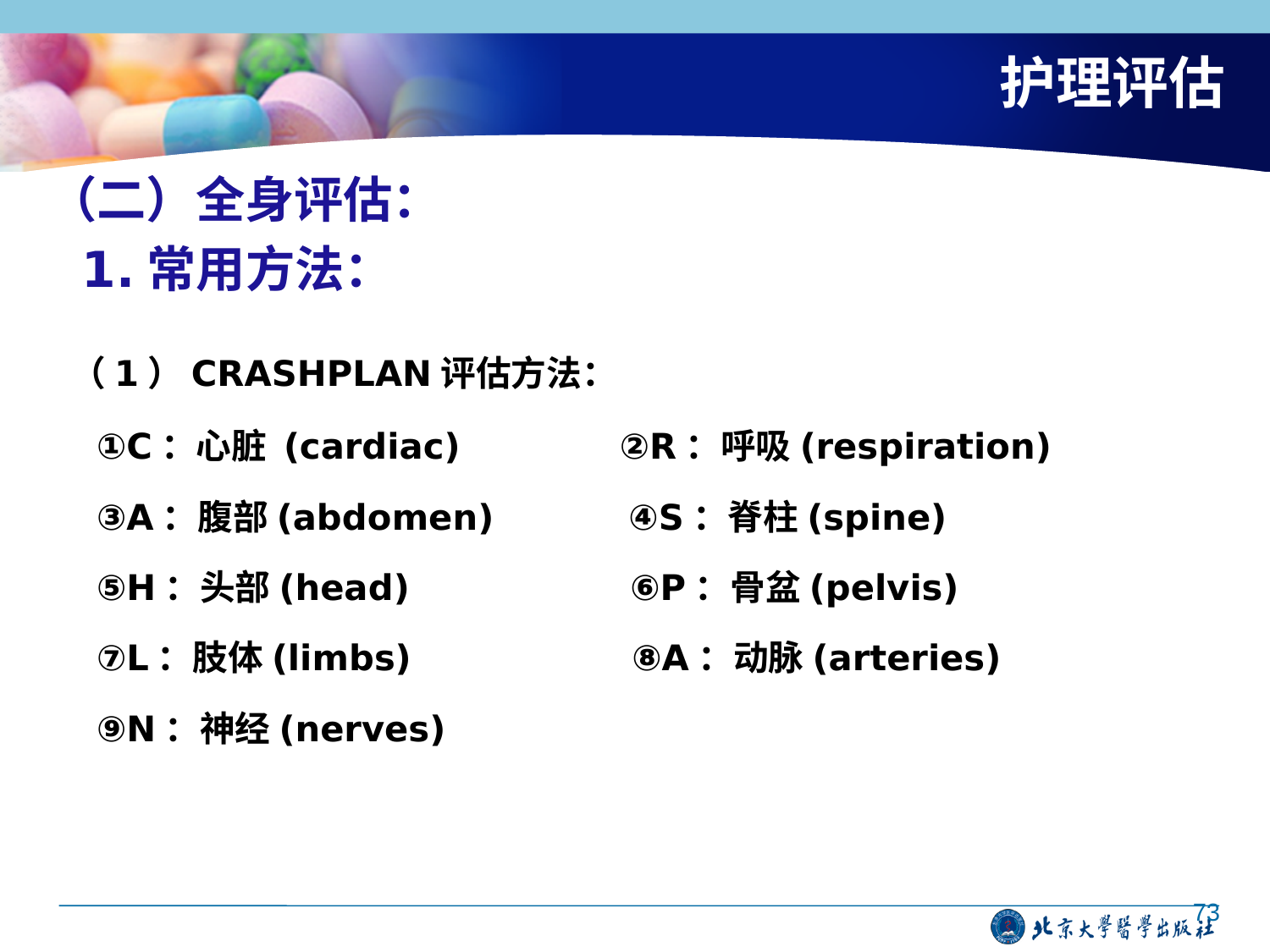

# 护理评估
（二）全身评估：
  1.常用方法：
 （1）CRASHPLAN评估方法：
    ①C：心脏 (cardiac)             ②R：呼吸(respiration)
    ③A：腹部(abdomen)           ④S：脊柱(spine)
    ⑤H：头部(head)                  ⑥P：骨盆(pelvis)
    ⑦L：肢体(limbs)                  ⑧A：动脉(arteries)
    ⑨N：神经(nerves)
73